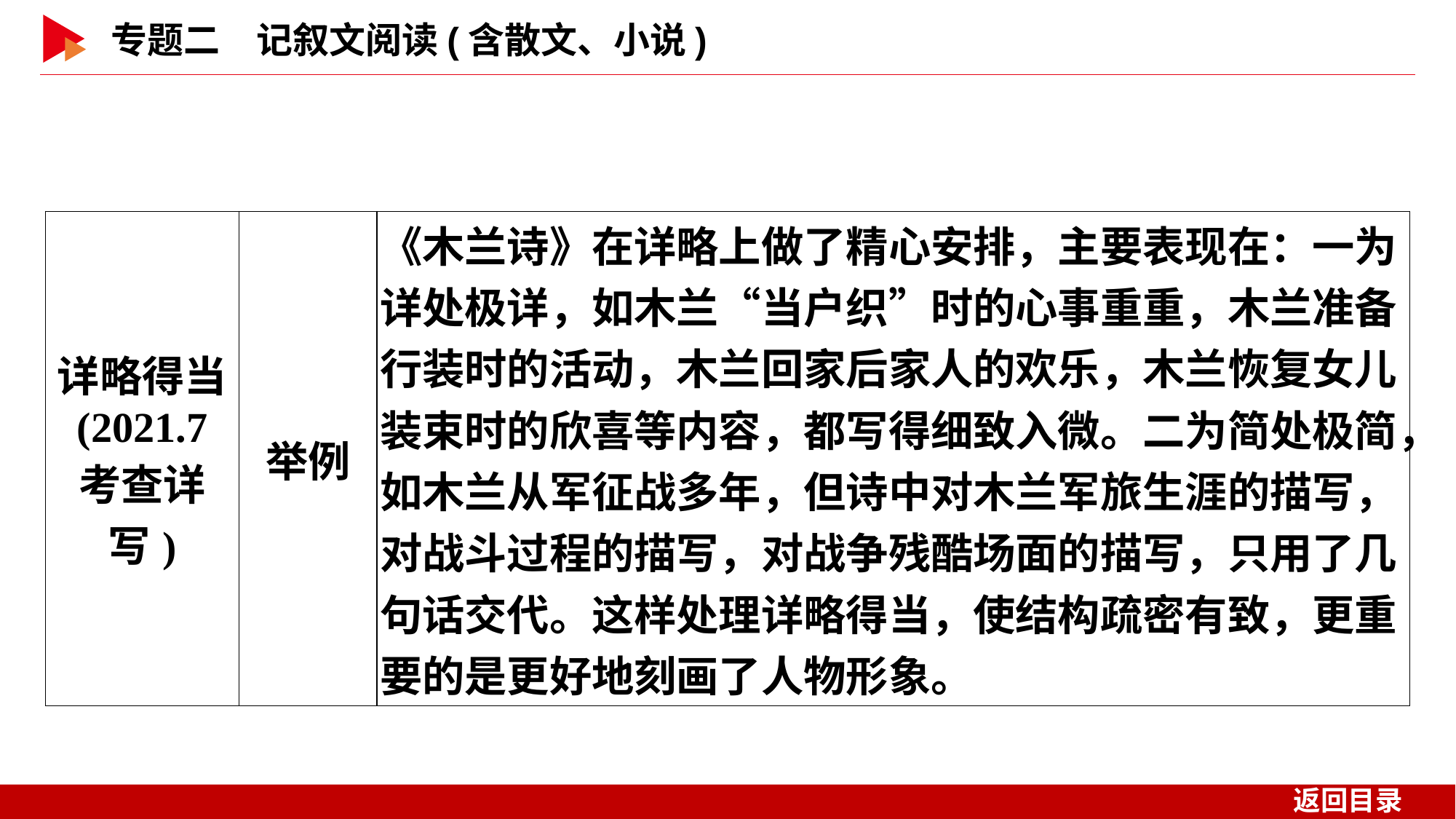

| 详略得当 (2021.7 考查详写) | 举例 | 《木兰诗》在详略上做了精心安排，主要表现在：一为详处极详，如木兰“当户织”时的心事重重，木兰准备行装时的活动，木兰回家后家人的欢乐，木兰恢复女儿装束时的欣喜等内容，都写得细致入微。二为简处极简，如木兰从军征战多年，但诗中对木兰军旅生涯的描写，对战斗过程的描写，对战争残酷场面的描写，只用了几句话交代。这样处理详略得当，使结构疏密有致，更重要的是更好地刻画了人物形象。 |
| --- | --- | --- |